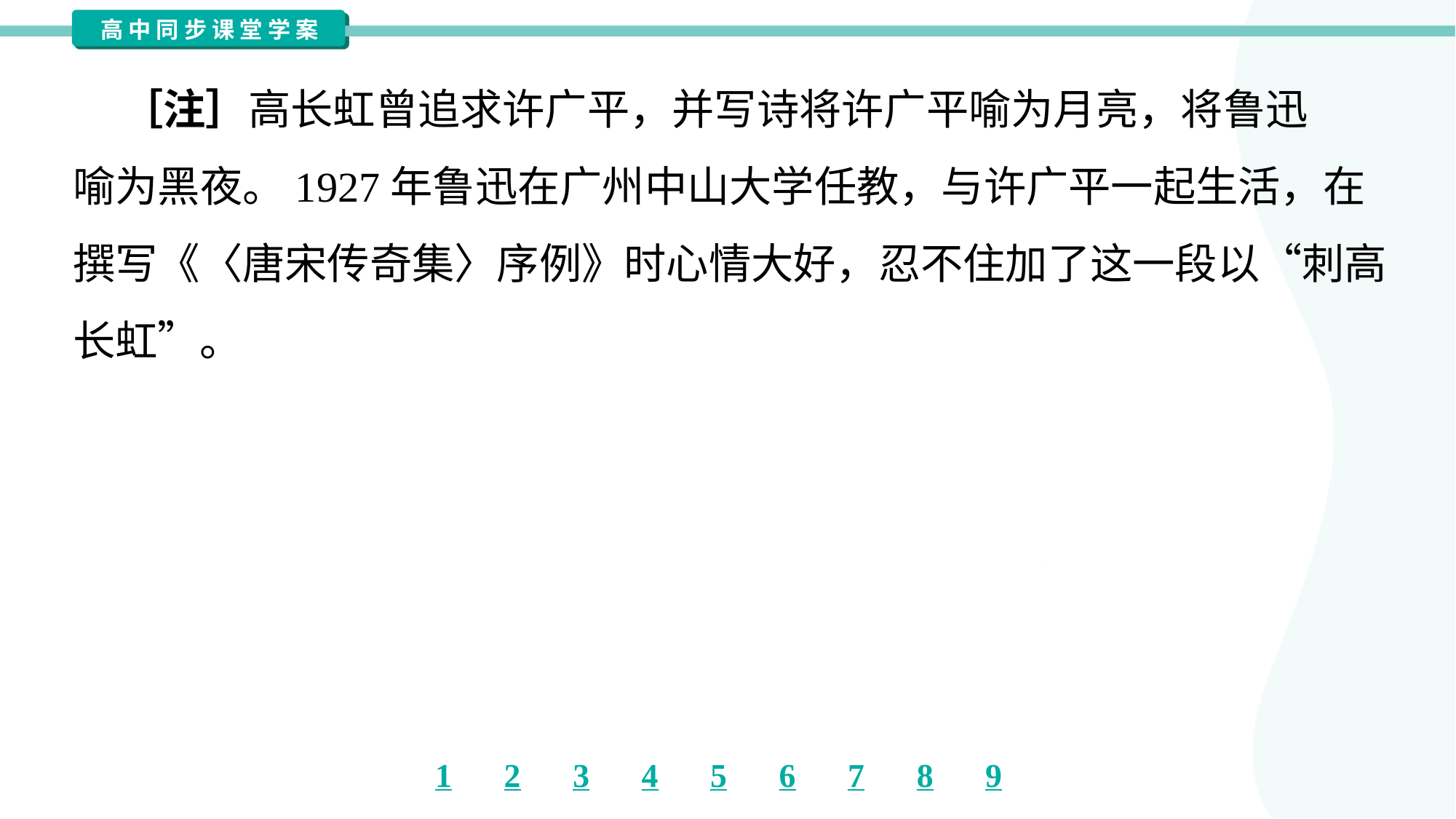

［注］高长虹曾追求许广平，并写诗将许广平喻为月亮，将鲁迅
喻为黑夜。1927年鲁迅在广州中山大学任教，与许广平一起生活，在
撰写《〈唐宋传奇集〉序例》时心情大好，忍不住加了这一段以“刺高
长虹”。